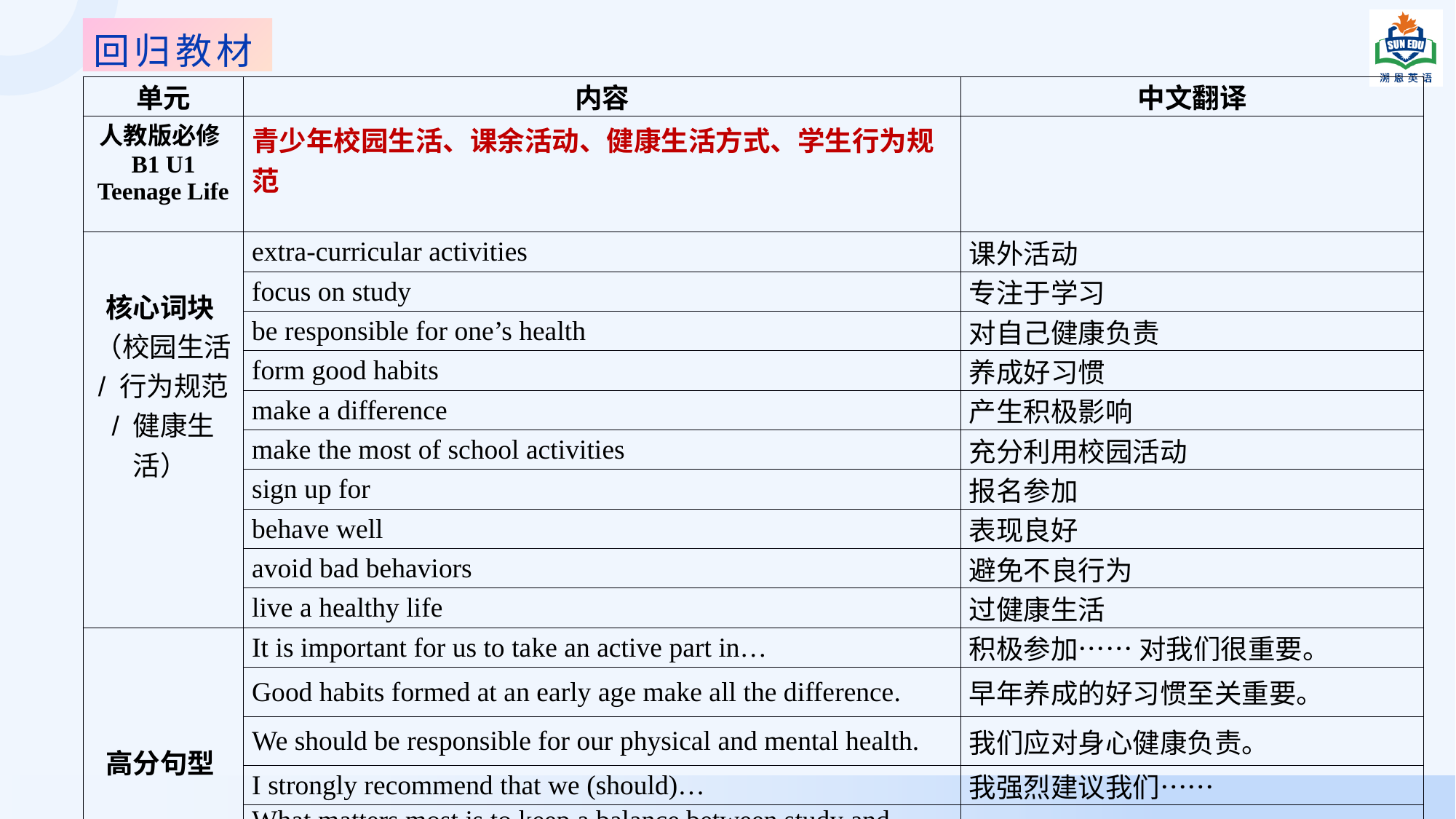

回归教材
| 单元 | 内容 | 中文翻译 |
| --- | --- | --- |
| 人教版必修B1 U1 Teenage Life | 青少年校园生活、课余活动、健康生活方式、学生行为规范 |  |
| 核心词块  （校园生活 / 行为规范 / 健康生活） | extra-curricular activities | 课外活动 |
|  | focus on study | 专注于学习 |
|  | be responsible for one’s health | 对自己健康负责 |
|  | form good habits | 养成好习惯 |
|  | make a difference | 产生积极影响 |
|  | make the most of school activities | 充分利用校园活动 |
|  | sign up for | 报名参加 |
|  | behave well | 表现良好 |
|  | avoid bad behaviors | 避免不良行为 |
|  | live a healthy life | 过健康生活 |
| 高分句型 | It is important for us to take an active part in… | 积极参加…… 对我们很重要。 |
|  | Good habits formed at an early age make all the difference. | 早年养成的好习惯至关重要。 |
|  | We should be responsible for our physical and mental health. | 我们应对身心健康负责。 |
|  | I strongly recommend that we (should)… | 我强烈建议我们…… |
|  | What matters most is to keep a balance between study and exercise. | 最重要的是保持学习与锻炼的平衡。 |